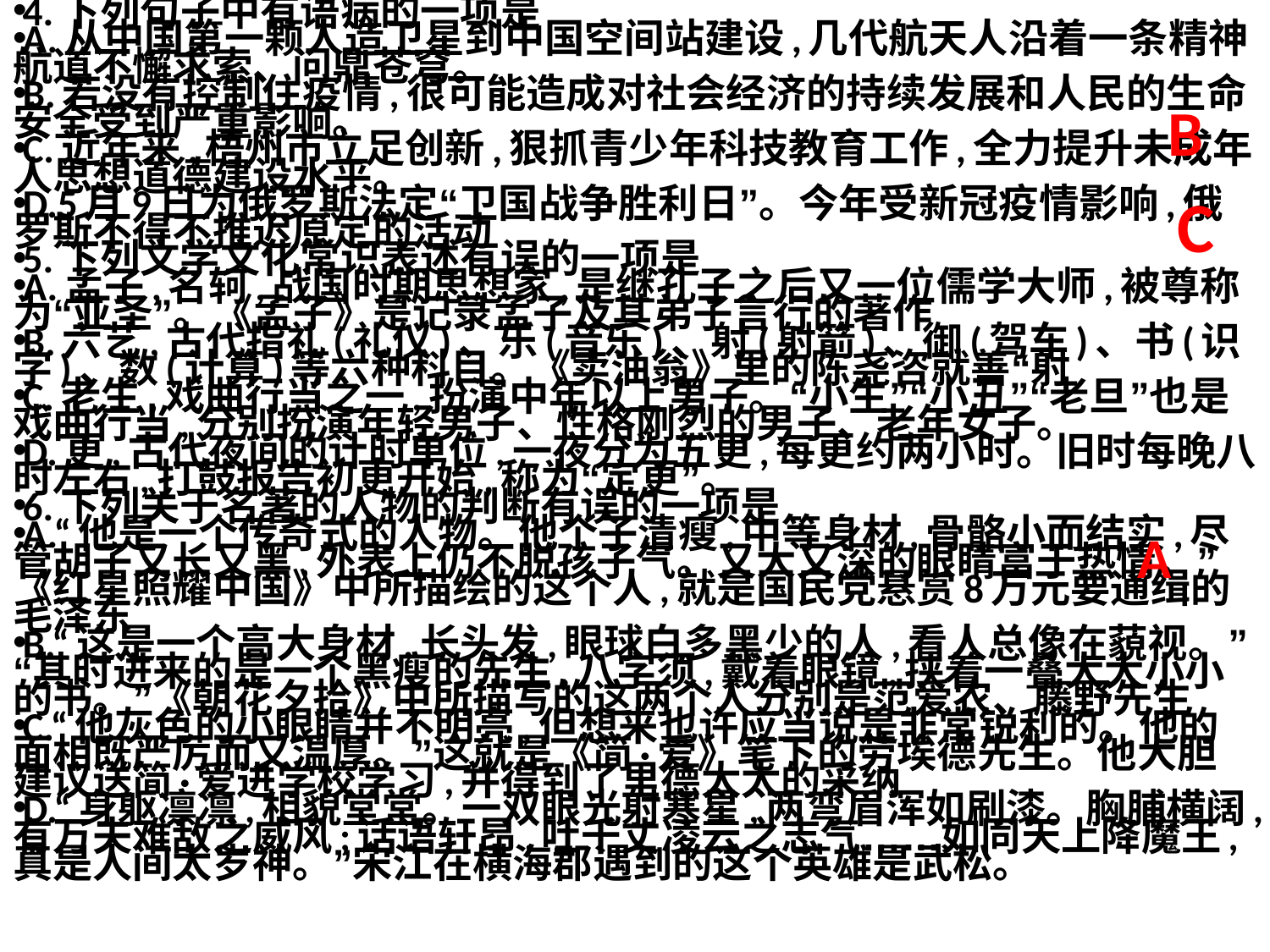

4.下列句子中有语病的一项是
A.从中国第一颗人造卫星到中国空间站建设,几代航天人沿着一条精神航道不懈求索、问鼎苍穹。
B.若没有控制住疫情,很可能造成对社会经济的持续发展和人民的生命安全受到严重影响。
C.近年来,梧州市立足创新,狠抓青少年科技教育工作,全力提升未成年人思想道德建设水平。
D.5月9日为俄罗斯法定“卫国战争胜利日”。今年受新冠疫情影响,俄罗斯不得不推迟原定的活动
5.下列文学文化常识表述有误的一项是
A.孟子,名轲,战国时期思想家,是继孔子之后又一位儒学大师,被尊称为“亚圣”。《孟子》是记录孟子及其弟子言行的著作
B.六艺,古代指礼(礼仪)、乐(音乐)、射(射箭)、御(驾车)、书(识字)、数(计算)等六种科目。《卖油翁》里的陈尧咨就善“射
C.老生,戏曲行当之一,扮演中年以上男子。“小生”“小丑”“老旦”也是戏曲行当,分别扮演年轻男子、性格刚烈的男子、老年女子。
D.更,古代夜间的计时单位,一夜分为五更,每更约两小时。旧时每晚八时左右,打鼓报告初更开始,称为“定更”。
6.下列关于名著的人物的判断有误的一项是
A.“他是一个传奇式的人物。他个子清瘦,中等身材,骨骼小而结实,尽管胡子又长又黑,外表上仍不脱孩子气。又大又深的眼睛富于热情。”《红星照耀中国》中所描绘的这个人,就是国民党悬赏8万元要通缉的毛泽东
B.“这是一个高大身材,长头发,眼球白多黑少的人,看人总像在藐视。”“其时进来的是一个黑瘦的先生,八字须,戴着眼镜,挟着一叠大大小小的书。”《朝花夕拾》中所描写的这两个人分别是范爱农、藤野先生
C.“他灰色的小眼睛并不明亮,但想来也许应当说是非常锐利的。他的面相既严厉而又温厚。”这就是《简·爱》笔下的劳埃德先生。他大胆建议送简·爱进学校学习,并得到了里德太太的采纳
D.“身躯凛凛,相貌堂堂。一双眼光射寒星,两弯眉浑如刷漆。胸脯横阔,有万夫难敌之威风;话语轩昂,吐千丈凌云之志气……如同天上降魔王,真是人间太岁神。”宋江在横海郡遇到的这个英雄是武松。

B
C
A
#